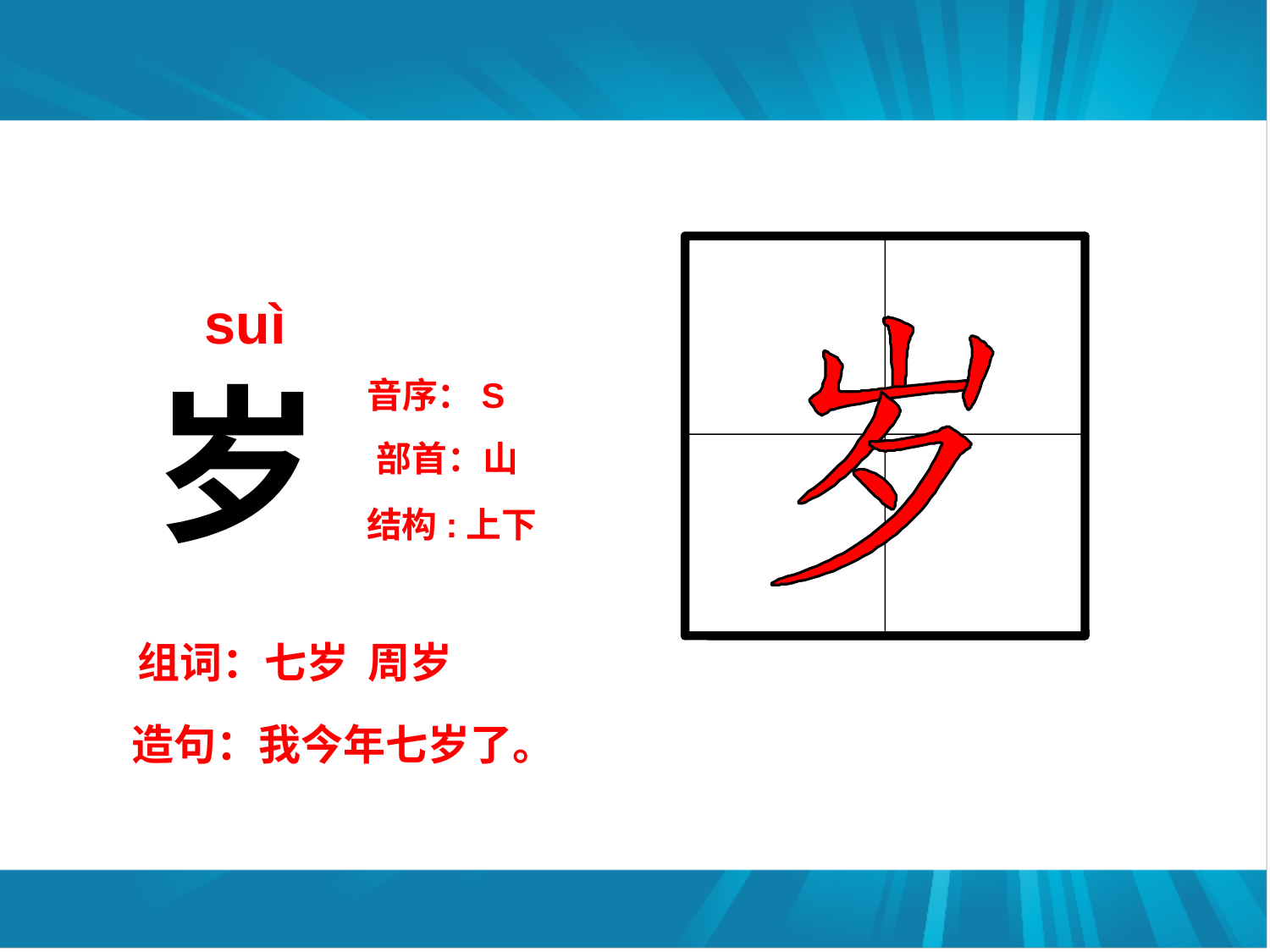

suì

岁
音序：S

部首：山

结构:上下
组词：七岁  周岁
造句：我今年七岁了。